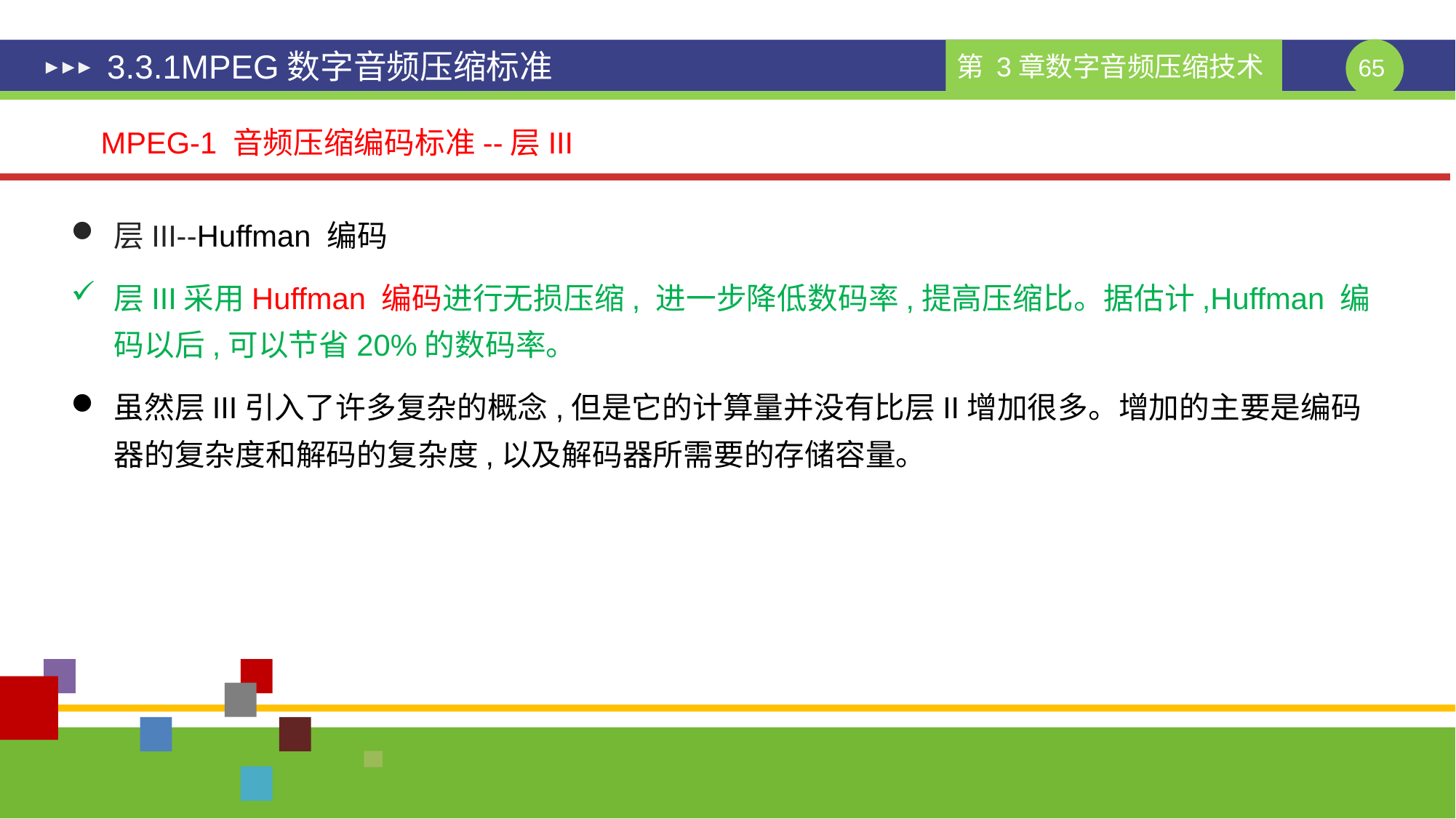

# 3.3.1MPEG数字音频压缩标准
MPEG-1 音频压缩编码标准--层III

层III--Huffman 编码
层III采用Huffman 编码进行无损压缩, 进一步降低数码率,提高压缩比。据估计,Huffman 编码以后,可以节省20%的数码率。
虽然层III引入了许多复杂的概念,但是它的计算量并没有比层II增加很多。增加的主要是编码器的复杂度和解码的复杂度,以及解码器所需要的存储容量。